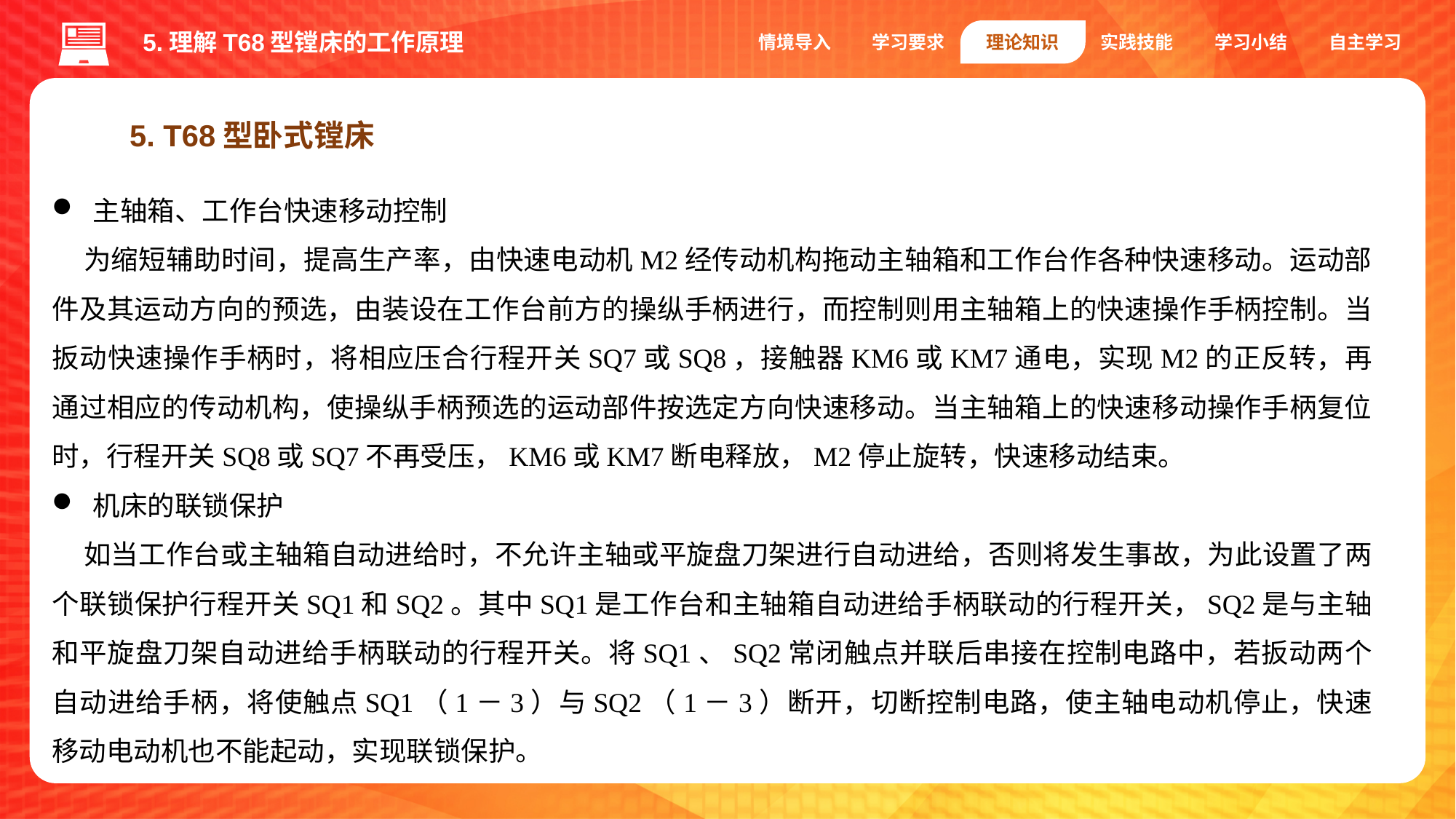

5.理解T68型镗床的工作原理
情境导入
学习要求
理论知识
实践技能
学习小结
自主学习

5. T68型卧式镗床
主轴箱、工作台快速移动控制
为缩短辅助时间，提高生产率，由快速电动机M2经传动机构拖动主轴箱和工作台作各种快速移动。运动部件及其运动方向的预选，由装设在工作台前方的操纵手柄进行，而控制则用主轴箱上的快速操作手柄控制。当扳动快速操作手柄时，将相应压合行程开关SQ7或SQ8，接触器KM6或KM7通电，实现M2的正反转，再通过相应的传动机构，使操纵手柄预选的运动部件按选定方向快速移动。当主轴箱上的快速移动操作手柄复位时，行程开关SQ8或SQ7不再受压，KM6或KM7断电释放，M2停止旋转，快速移动结束。
机床的联锁保护
如当工作台或主轴箱自动进给时，不允许主轴或平旋盘刀架进行自动进给，否则将发生事故，为此设置了两个联锁保护行程开关SQ1和SQ2。其中SQ1是工作台和主轴箱自动进给手柄联动的行程开关，SQ2是与主轴和平旋盘刀架自动进给手柄联动的行程开关。将SQ1、SQ2常闭触点并联后串接在控制电路中，若扳动两个自动进给手柄，将使触点SQ1（1－3）与SQ2（1－3）断开，切断控制电路，使主轴电动机停止，快速移动电动机也不能起动，实现联锁保护。